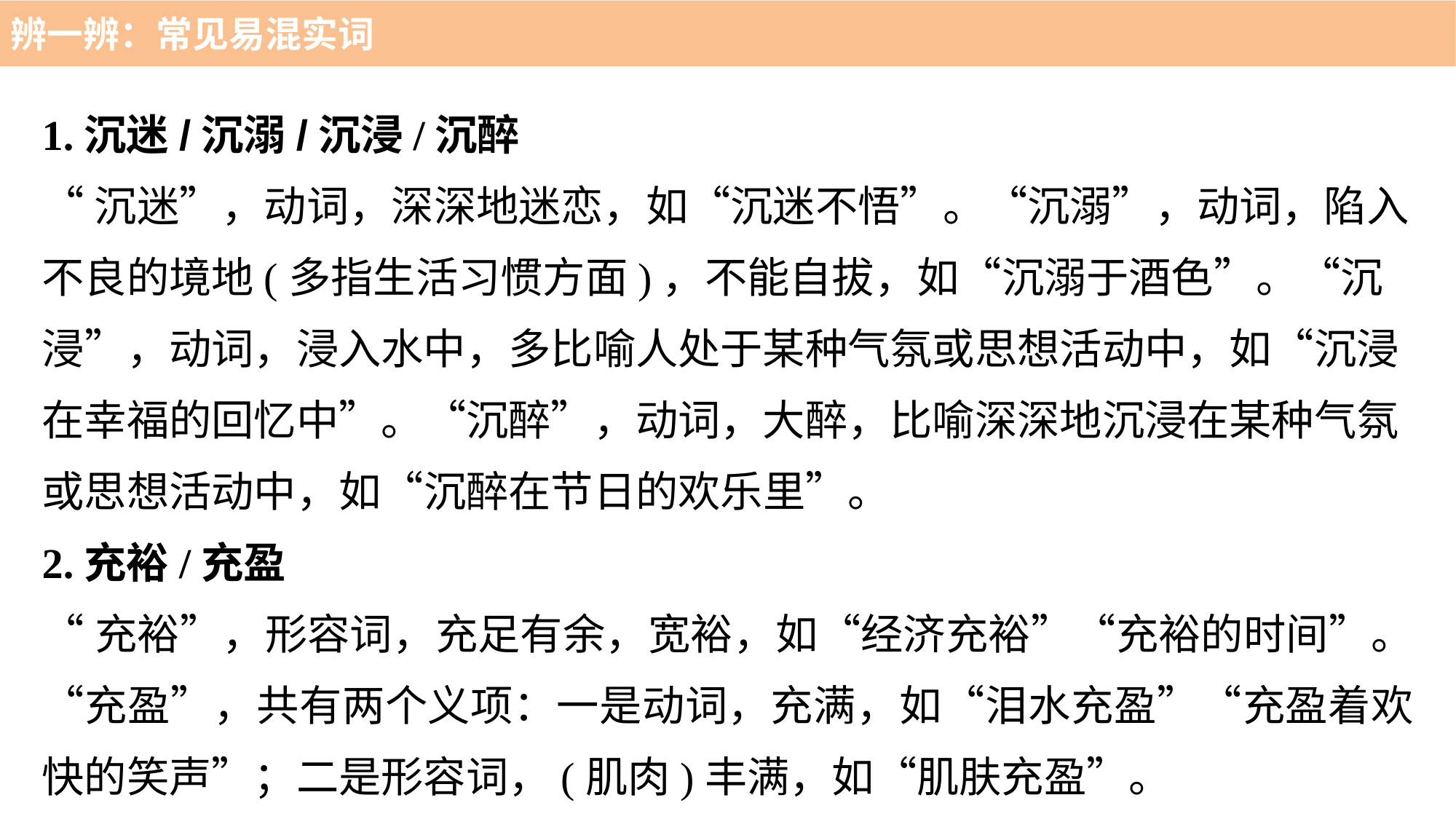

辨一辨：常见易混实词
1.沉迷/沉溺/沉浸/沉醉
“沉迷”，动词，深深地迷恋，如“沉迷不悟”。“沉溺”，动词，陷入不良的境地(多指生活习惯方面)，不能自拔，如“沉溺于酒色”。“沉浸”，动词，浸入水中，多比喻人处于某种气氛或思想活动中，如“沉浸在幸福的回忆中”。“沉醉”，动词，大醉，比喻深深地沉浸在某种气氛或思想活动中，如“沉醉在节日的欢乐里”。
2.充裕/充盈
“充裕”，形容词，充足有余，宽裕，如“经济充裕”“充裕的时间”。“充盈”，共有两个义项：一是动词，充满，如“泪水充盈”“充盈着欢快的笑声”；二是形容词，(肌肉)丰满，如“肌肤充盈”。